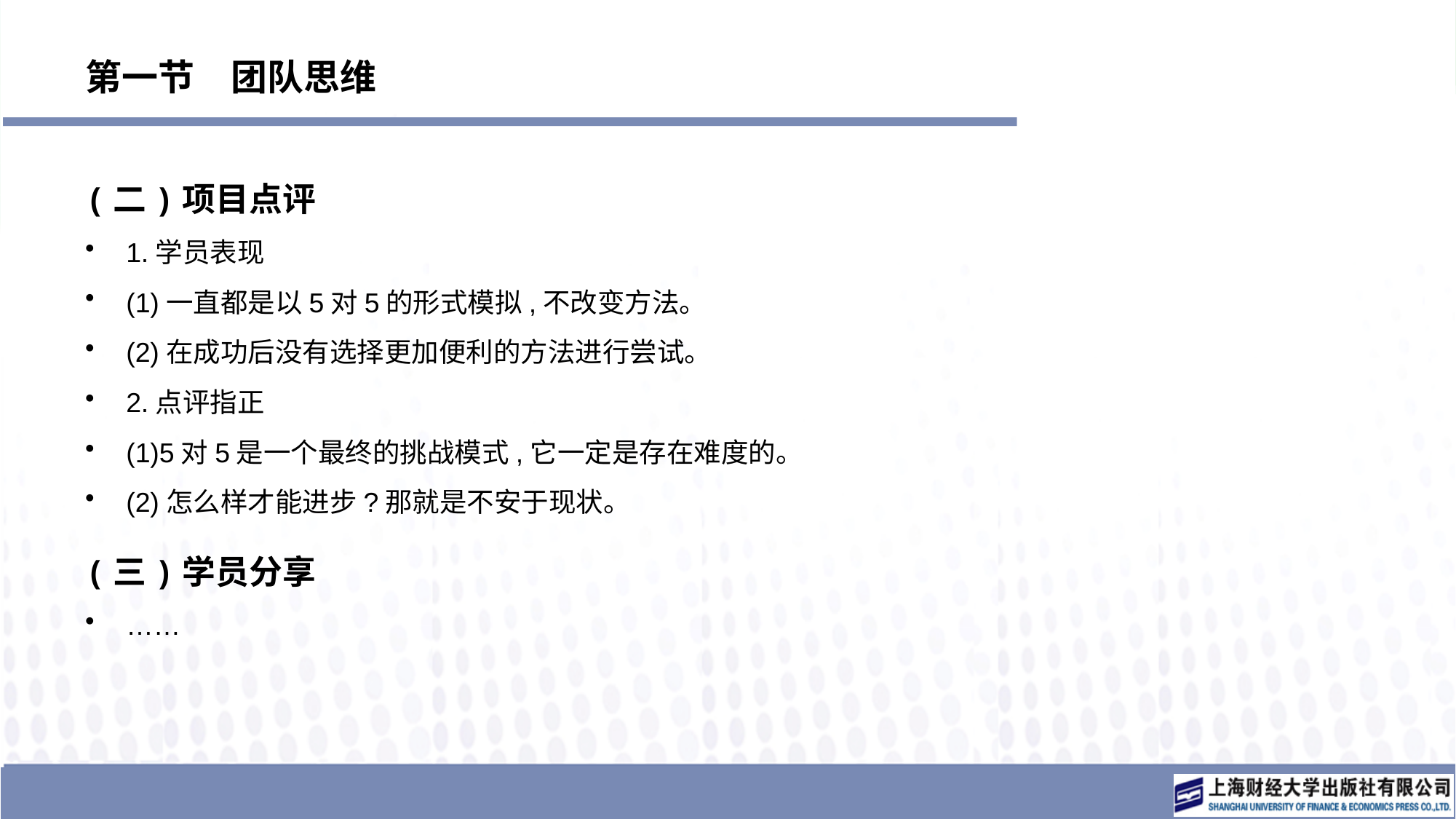

# 第一节　团队思维
(二)项目点评
1.学员表现
(1)一直都是以5对5的形式模拟,不改变方法。
(2)在成功后没有选择更加便利的方法进行尝试。
2.点评指正
(1)5对5是一个最终的挑战模式,它一定是存在难度的。
(2)怎么样才能进步?那就是不安于现状。
(三)学员分享
……